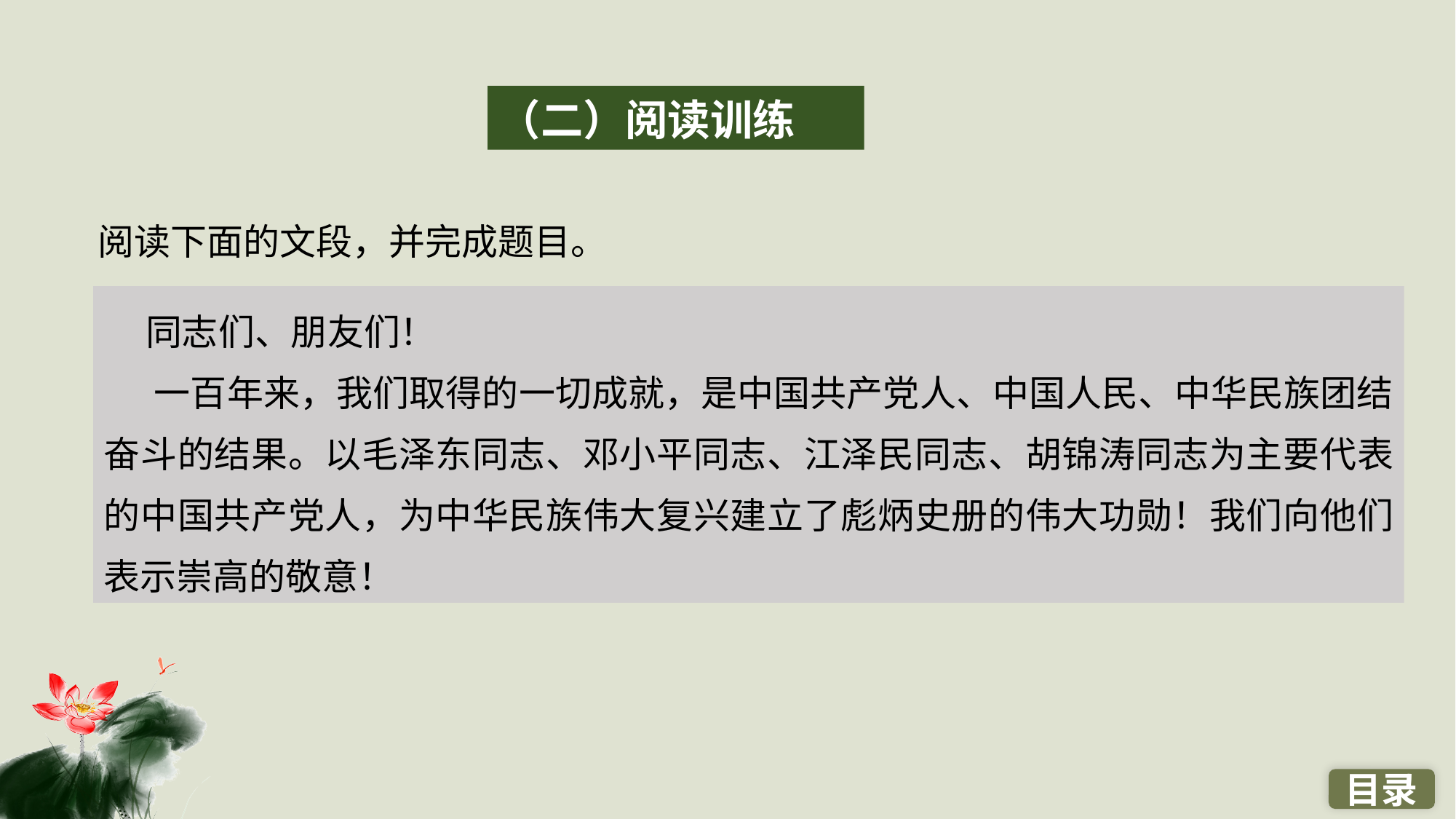

（二）阅读训练
阅读下面的文段，并完成题目。
    同志们、朋友们！
     一百年来，我们取得的一切成就，是中国共产党人、中国人民、中华民族团结奋斗的结果。以毛泽东同志、邓小平同志、江泽民同志、胡锦涛同志为主要代表的中国共产党人，为中华民族伟大复兴建立了彪炳史册的伟大功勋！我们向他们表示崇高的敬意！